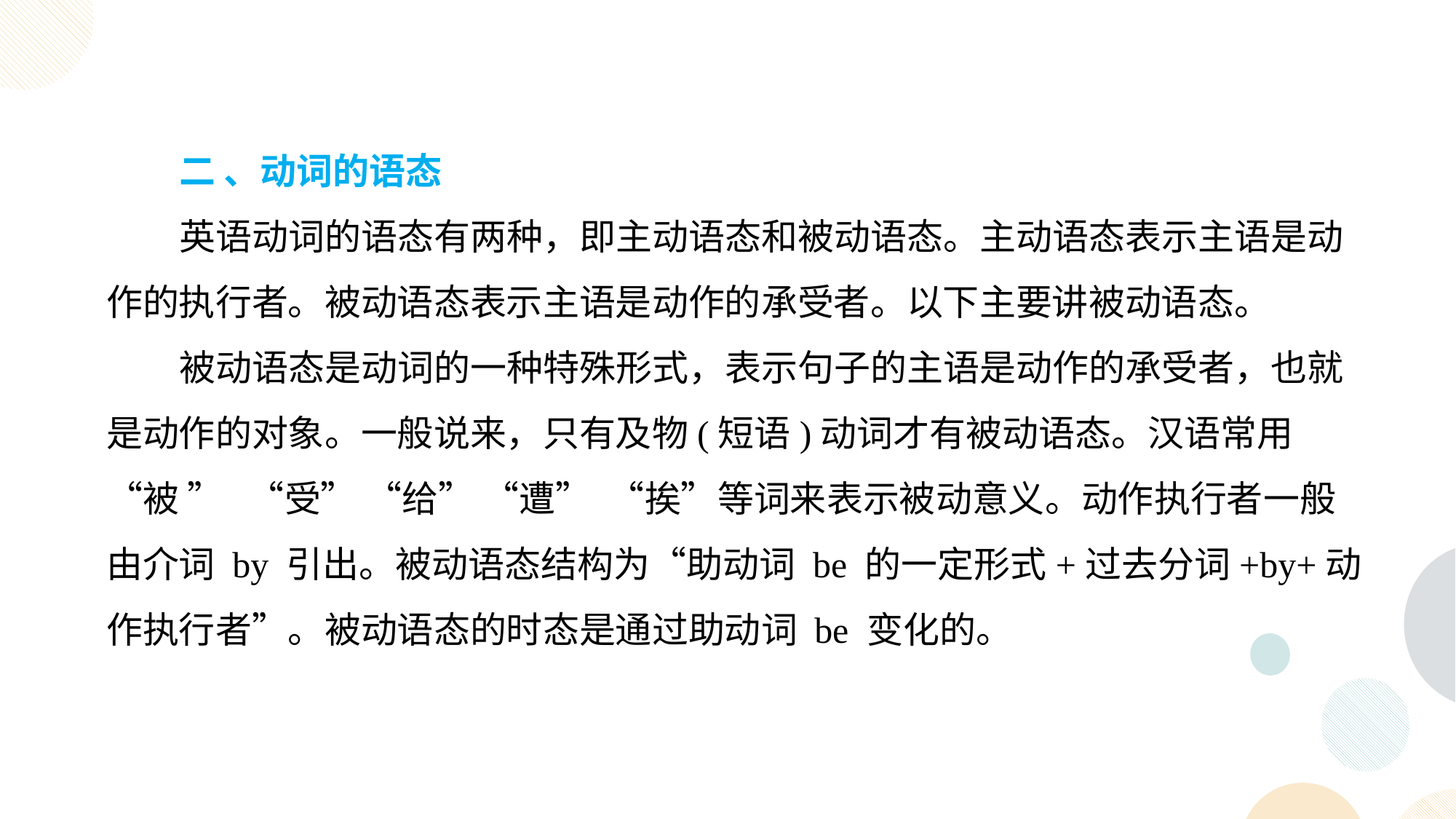

二 、动词的语态
英语动词的语态有两种，即主动语态和被动语态。主动语态表示主语是动作的执行者。被动语态表示主语是动作的承受者。以下主要讲被动语态。
被动语态是动词的一种特殊形式，表示句子的主语是动作的承受者，也就是动作的对象。一般说来，只有及物(短语)动词才有被动语态。汉语常用“被 ”   “受” “给” “遭”  “挨”等词来表示被动意义。动作执行者一般由介词 by 引出。被动语态结构为“助动词 be 的一定形式+过去分词+by+动作执行者”。被动语态的时态是通过助动词 be 变化的。